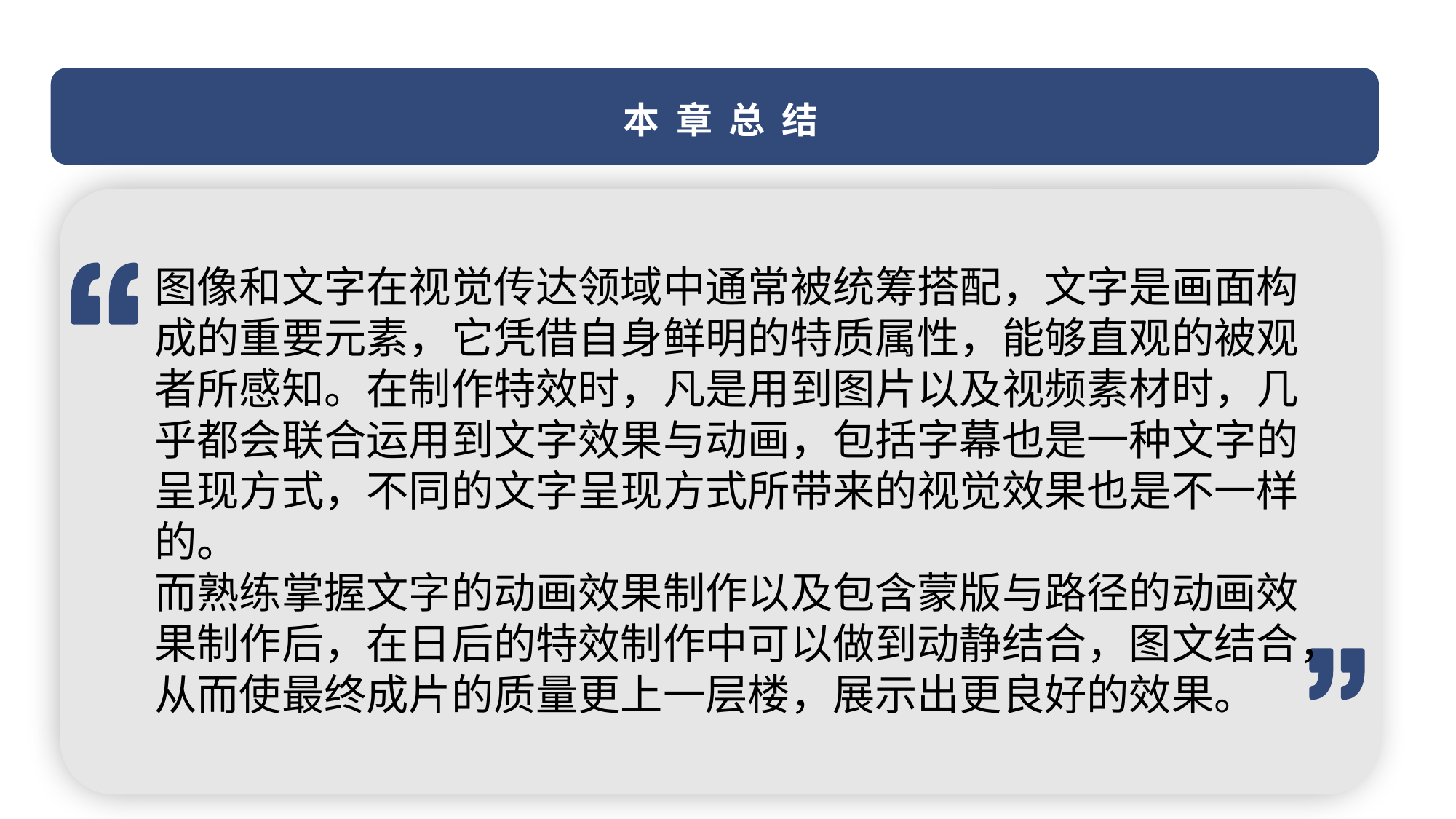

本  章  总  结

图像和文字在视觉传达领域中通常被统筹搭配，文字是画面构成的重要元素，它凭借自身鲜明的特质属性，能够直观的被观者所感知。在制作特效时，凡是用到图片以及视频素材时，几乎都会联合运用到文字效果与动画，包括字幕也是一种文字的呈现方式，不同的文字呈现方式所带来的视觉效果也是不一样的。
而熟练掌握文字的动画效果制作以及包含蒙版与路径的动画效果制作后，在日后的特效制作中可以做到动静结合，图文结合，从而使最终成片的质量更上一层楼，展示出更良好的效果。